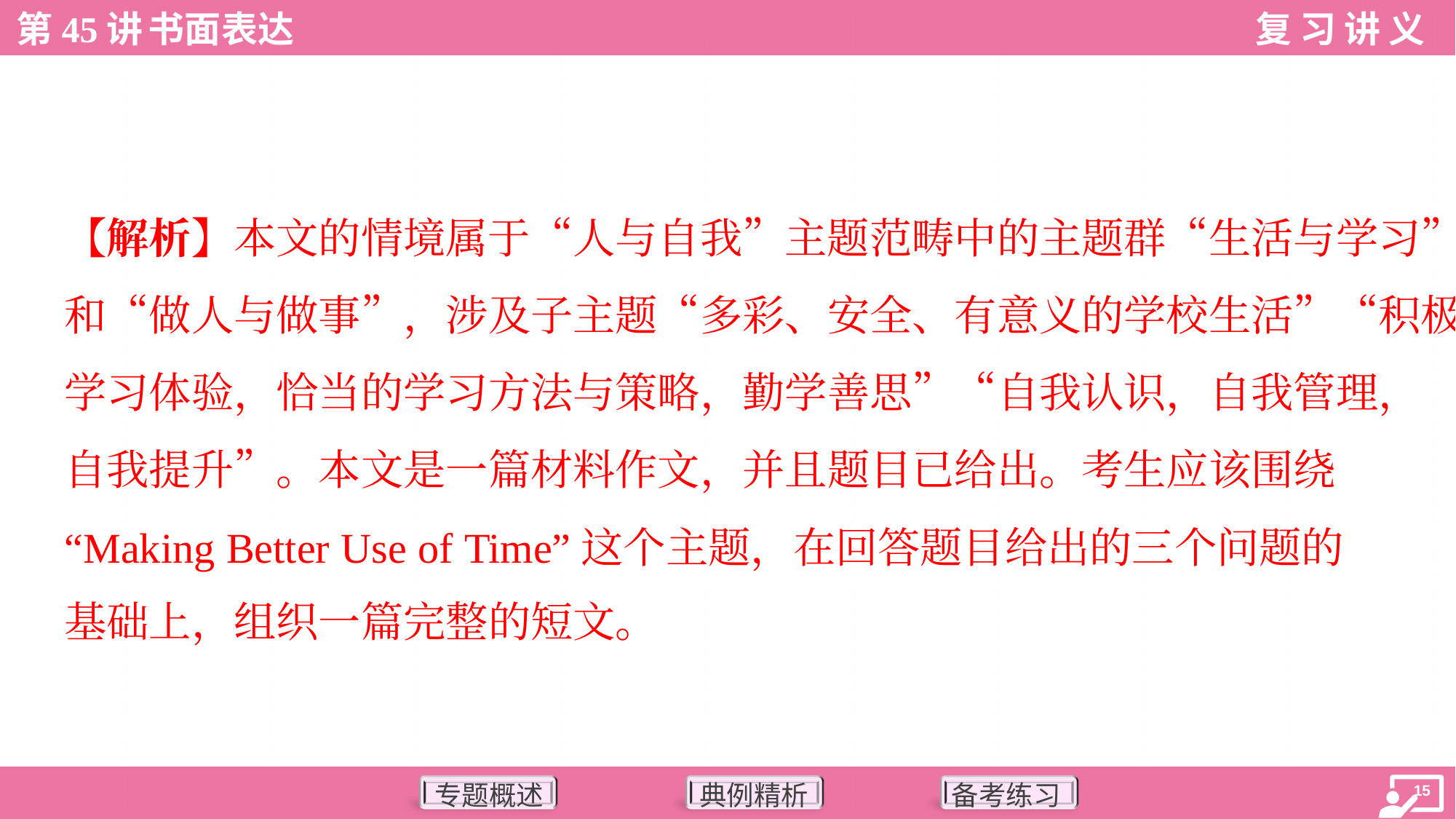

【解析】本文的情境属于“人与自我”主题范畴中的主题群“生活与学习”
和“做人与做事”，涉及子主题“多彩、安全、有意义的学校生活”“积极的
学习体验，恰当的学习方法与策略，勤学善思”“自我认识，自我管理，
自我提升”。本文是一篇材料作文，并且题目已给出。考生应该围绕
“Making Better Use of Time”这个主题，在回答题目给出的三个问题的
基础上，组织一篇完整的短文。